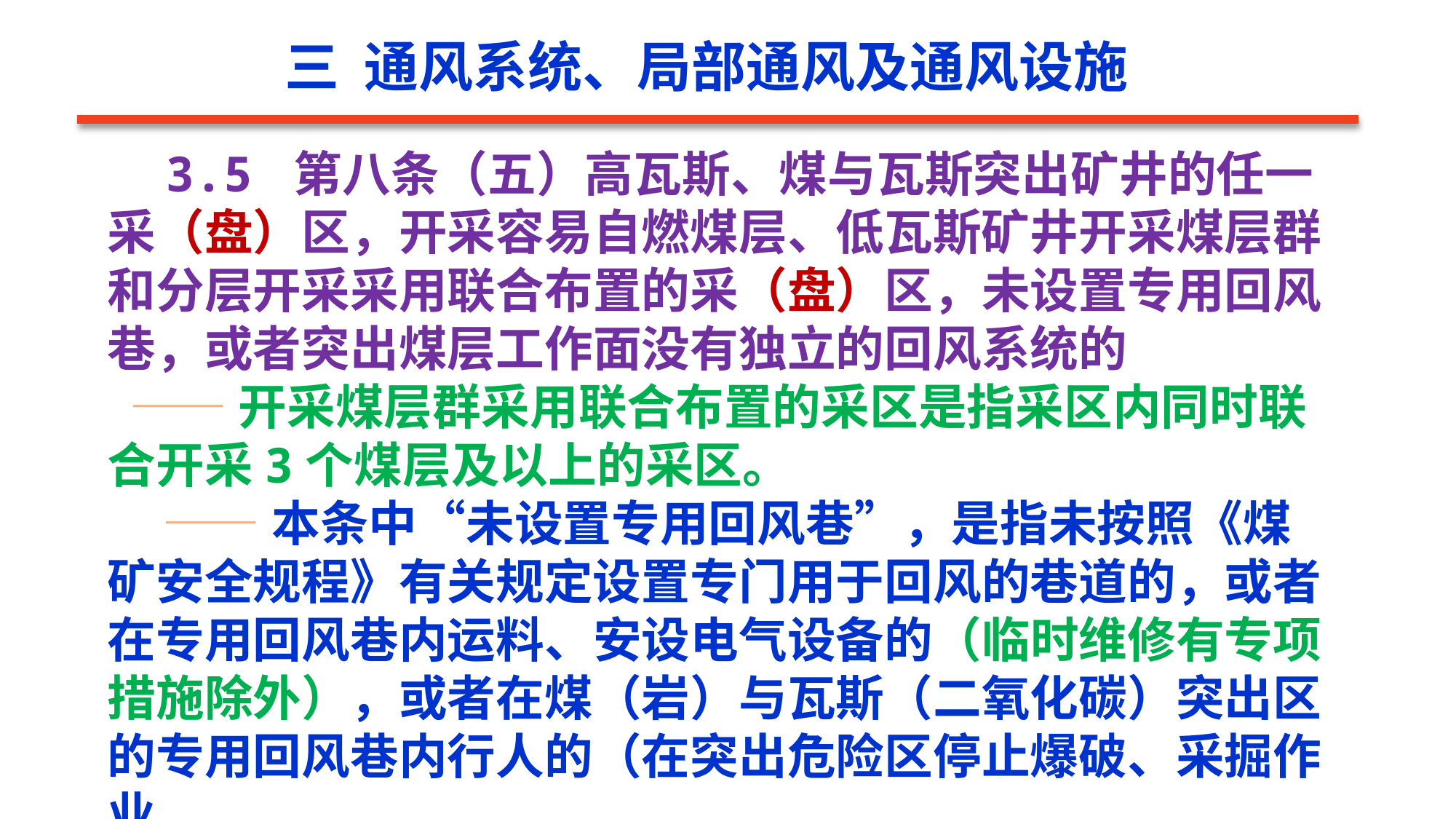

三  通风系统、局部通风及通风设施
  3.5 第八条（五）高瓦斯、煤与瓦斯突出矿井的任一采（盘）区，开采容易自燃煤层、低瓦斯矿井开采煤层群和分层开采采用联合布置的采（盘）区，未设置专用回风巷，或者突出煤层工作面没有独立的回风系统的
  ——开采煤层群采用联合布置的采区是指采区内同时联合开采3个煤层及以上的采区。
     ——本条中“未设置专用回风巷”，是指未按照《煤矿安全规程》有关规定设置专门用于回风的巷道的，或者在专用回风巷内运料、安设电气设备的（临时维修有专项措施除外），或者在煤（岩）与瓦斯（二氧化碳）突出区的专用回风巷内行人的（在突出危险区停止爆破、采掘作业、